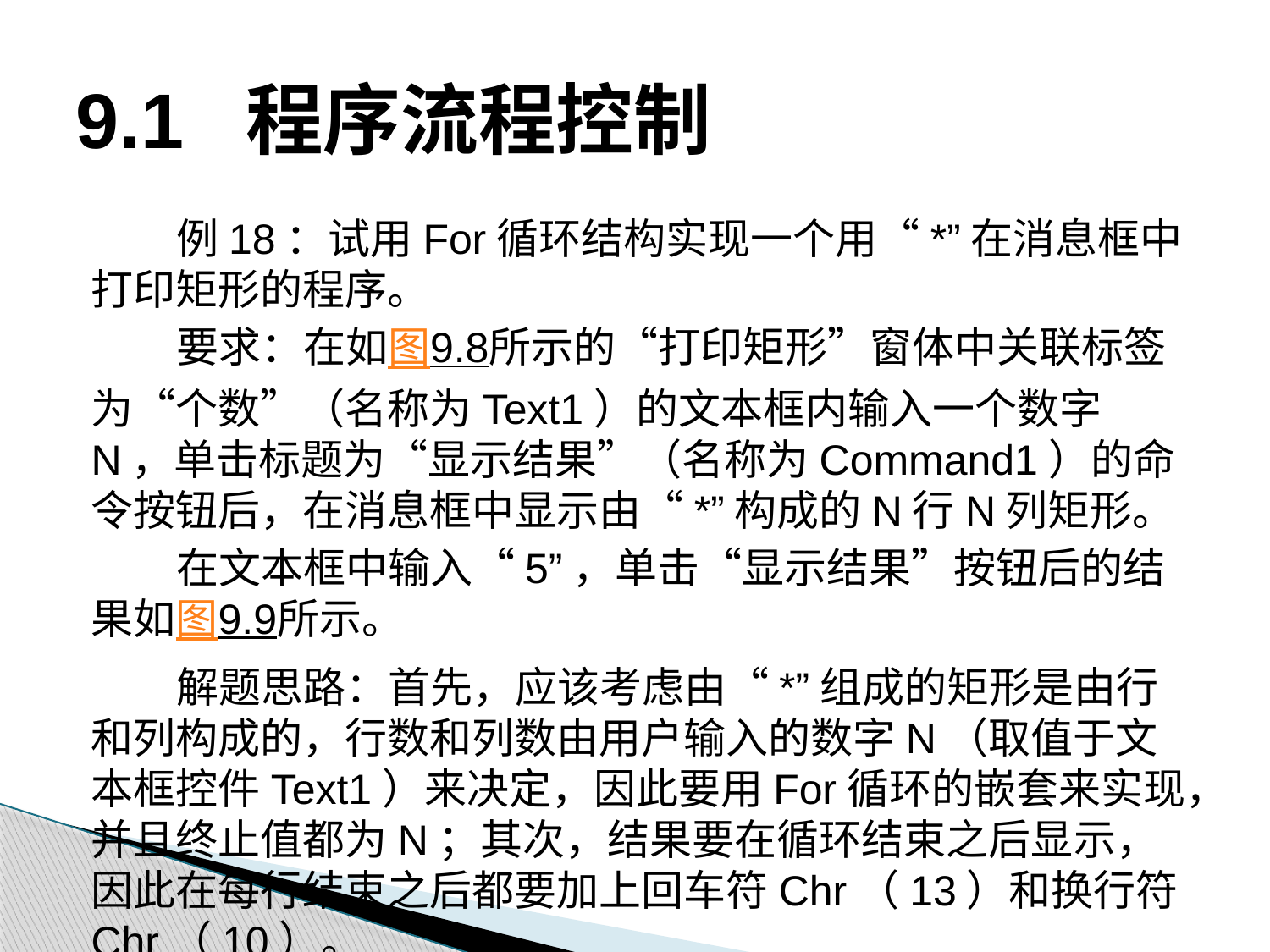

# 9.1  程序流程控制
例18：试用For循环结构实现一个用“*”在消息框中打印矩形的程序。
要求：在如图9.8所示的“打印矩形”窗体中关联标签为“个数”（名称为Text1）的文本框内输入一个数字N，单击标题为“显示结果”（名称为Command1）的命令按钮后，在消息框中显示由“*”构成的N行N列矩形。
在文本框中输入“5”，单击“显示结果”按钮后的结果如图9.9所示。
解题思路：首先，应该考虑由“*”组成的矩形是由行和列构成的，行数和列数由用户输入的数字N（取值于文本框控件Text1）来决定，因此要用For循环的嵌套来实现，并且终止值都为N；其次，结果要在循环结束之后显示，因此在每行结束之后都要加上回车符Chr（13）和换行符Chr（10）。			打印矩形（见示例数据库）